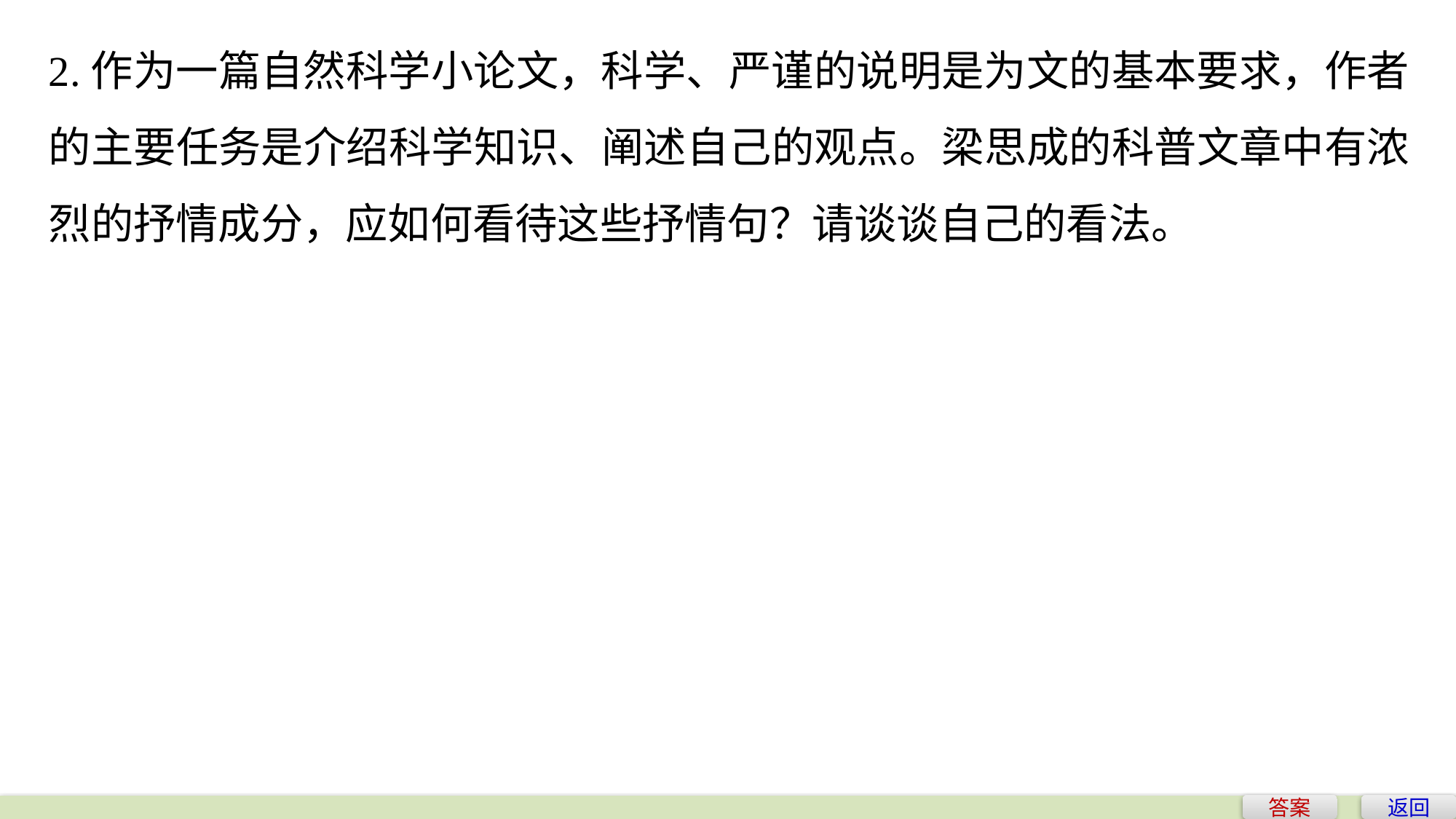

2.作为一篇自然科学小论文，科学、严谨的说明是为文的基本要求，作者的主要任务是介绍科学知识、阐述自己的观点。梁思成的科普文章中有浓烈的抒情成分，应如何看待这些抒情句？请谈谈自己的看法。
答案
返回